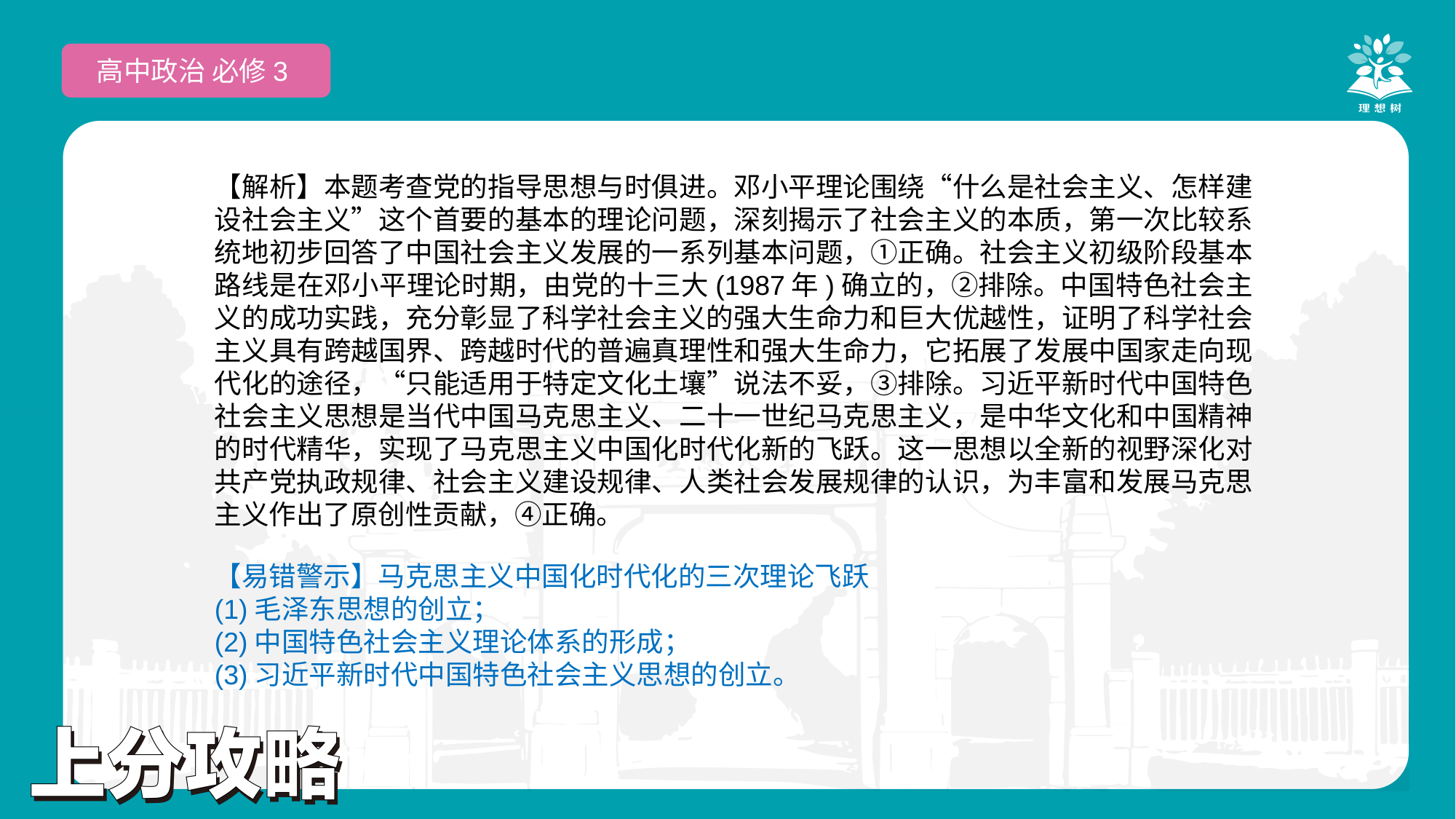

高中政治 必修3
【解析】本题考查党的指导思想与时俱进。邓小平理论围绕“什么是社会主义、怎样建设社会主义”这个首要的基本的理论问题，深刻揭示了社会主义的本质，第一次比较系统地初步回答了中国社会主义发展的一系列基本问题，①正确。社会主义初级阶段基本路线是在邓小平理论时期，由党的十三大(1987年)确立的，②排除。中国特色社会主义的成功实践，充分彰显了科学社会主义的强大生命力和巨大优越性，证明了科学社会主义具有跨越国界、跨越时代的普遍真理性和强大生命力，它拓展了发展中国家走向现代化的途径，“只能适用于特定文化土壤”说法不妥，③排除。习近平新时代中国特色社会主义思想是当代中国马克思主义、二十一世纪马克思主义，是中华文化和中国精神的时代精华，实现了马克思主义中国化时代化新的飞跃。这一思想以全新的视野深化对共产党执政规律、社会主义建设规律、人类社会发展规律的认识，为丰富和发展马克思主义作出了原创性贡献，④正确。
【易错警示】马克思主义中国化时代化的三次理论飞跃
(1)毛泽东思想的创立；
(2)中国特色社会主义理论体系的形成；
(3)习近平新时代中国特色社会主义思想的创立。